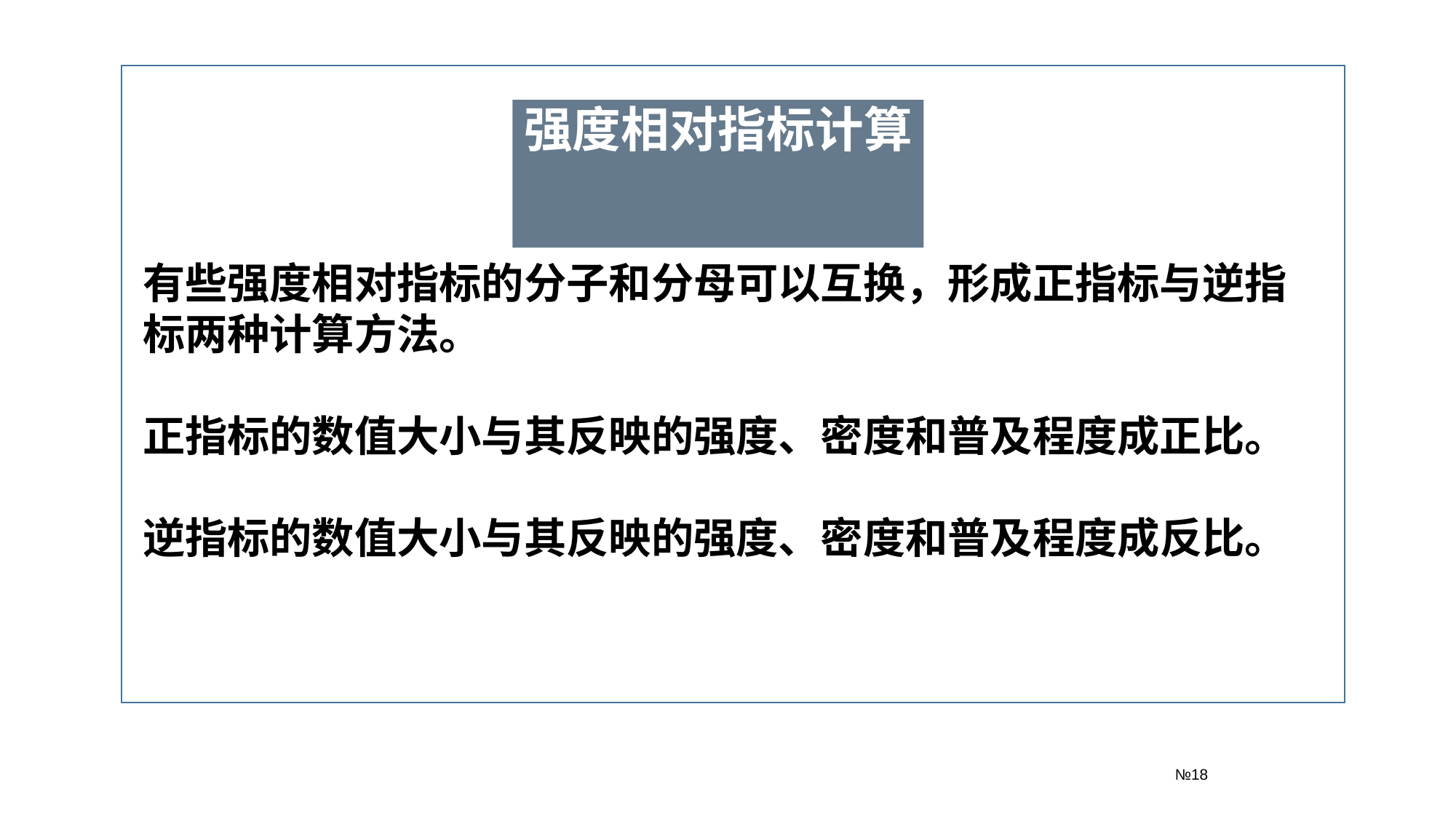

№18
强度相对指标计算
有些强度相对指标的分子和分母可以互换，形成正指标与逆指标两种计算方法。

正指标的数值大小与其反映的强度、密度和普及程度成正比。

逆指标的数值大小与其反映的强度、密度和普及程度成反比。